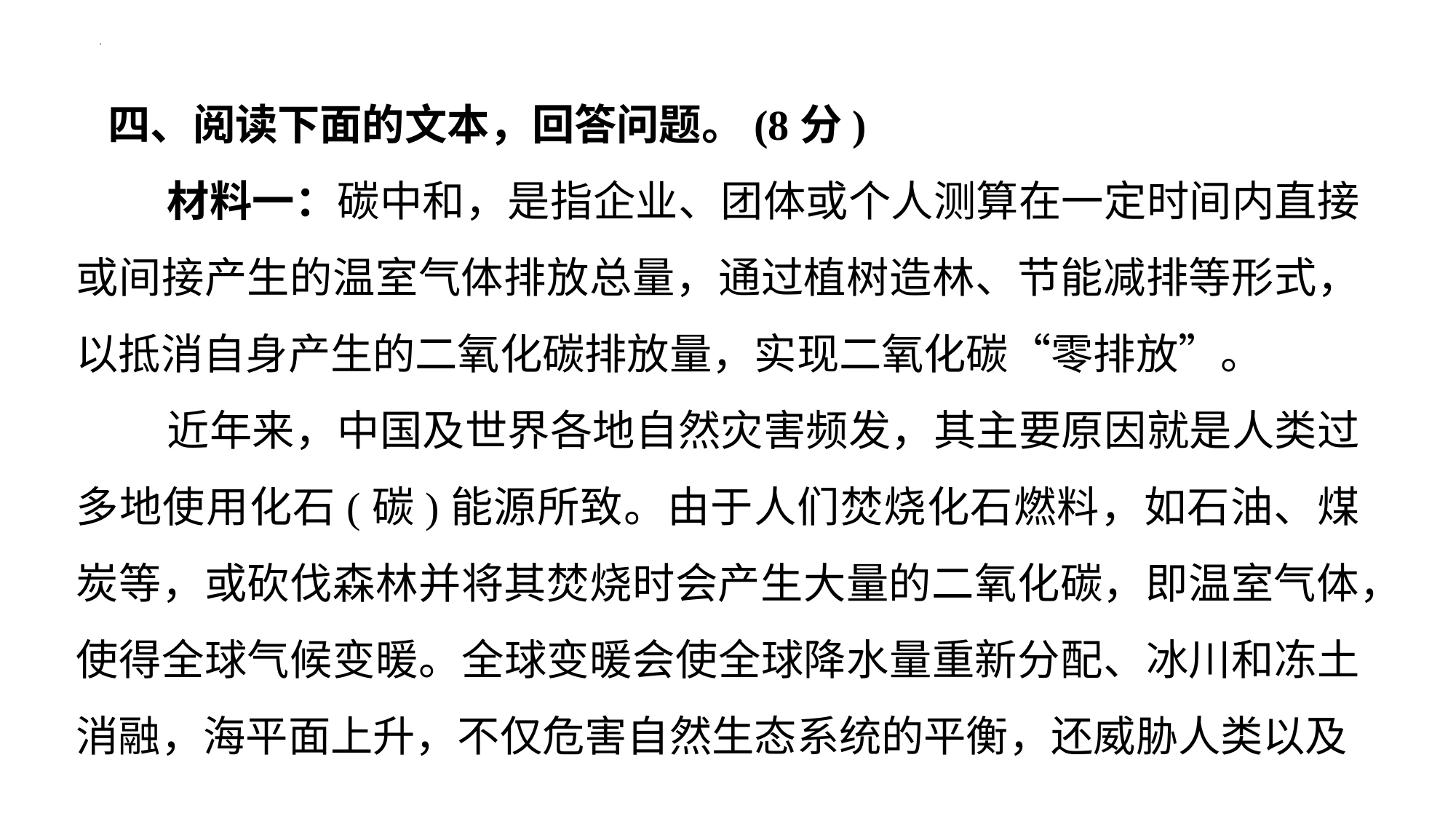

#
四、阅读下面的文本，回答问题。(8分)
     材料一：碳中和，是指企业、团体或个人测算在一定时间内直接或间接产生的温室气体排放总量，通过植树造林、节能减排等形式，以抵消自身产生的二氧化碳排放量，实现二氧化碳“零排放”。
     近年来，中国及世界各地自然灾害频发，其主要原因就是人类过多地使用化石(碳)能源所致。由于人们焚烧化石燃料，如石油、煤炭等，或砍伐森林并将其焚烧时会产生大量的二氧化碳，即温室气体，使得全球气候变暖。全球变暖会使全球降水量重新分配、冰川和冻土消融，海平面上升，不仅危害自然生态系统的平衡，还威胁人类以及